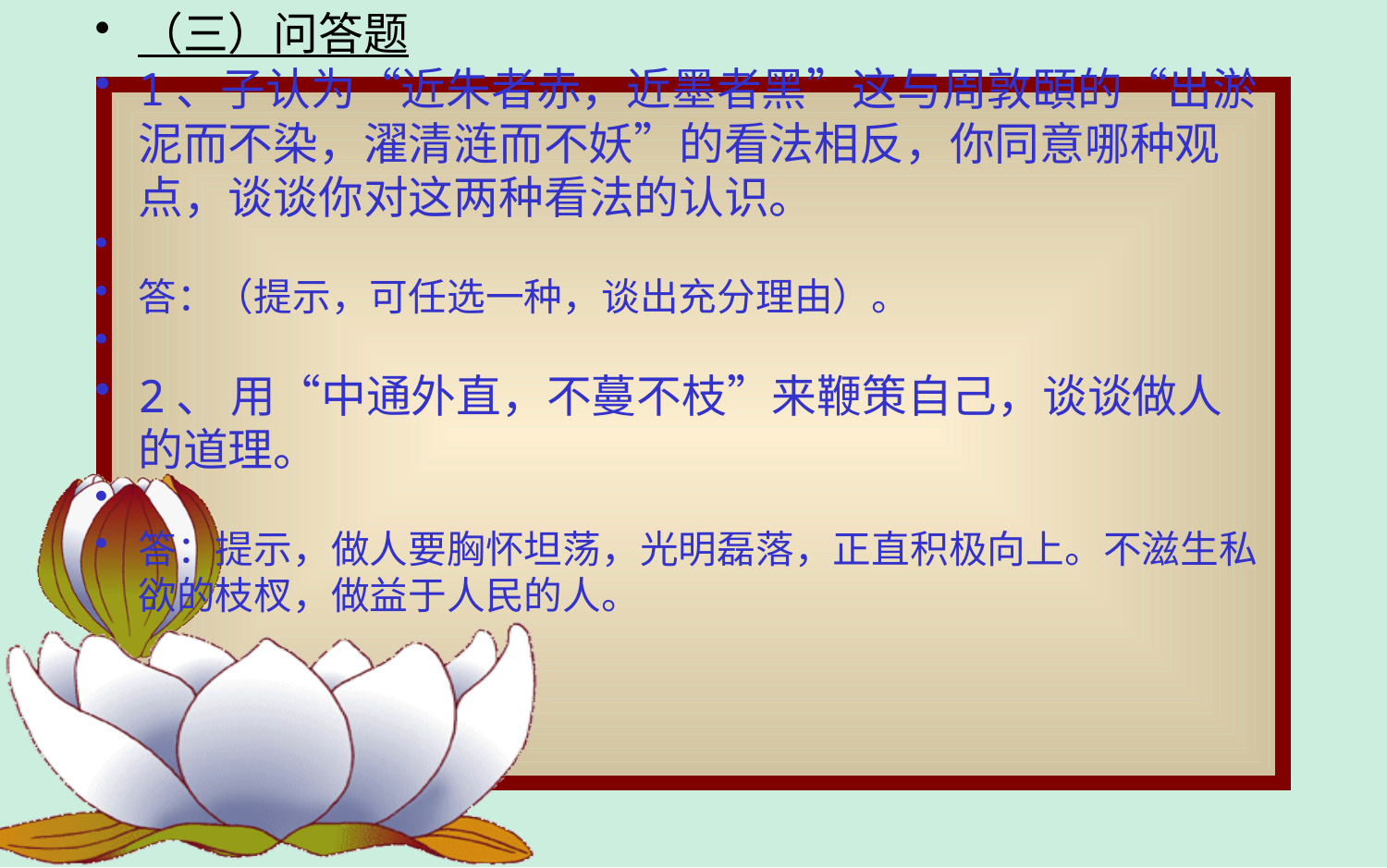

（三）问答题
1、子认为“近朱者赤，近墨者黑”这与周敦頣的“出淤泥而不染，濯清涟而不妖”的看法相反，你同意哪种观点，谈谈你对这两种看法的认识。

答：（提示，可任选一种，谈出充分理由）。

2、 用“中通外直，不蔓不枝”来鞭策自己，谈谈做人的道理。

答：提示，做人要胸怀坦荡，光明磊落，正直积极向上。不滋生私欲的枝杈，做益于人民的人。

#